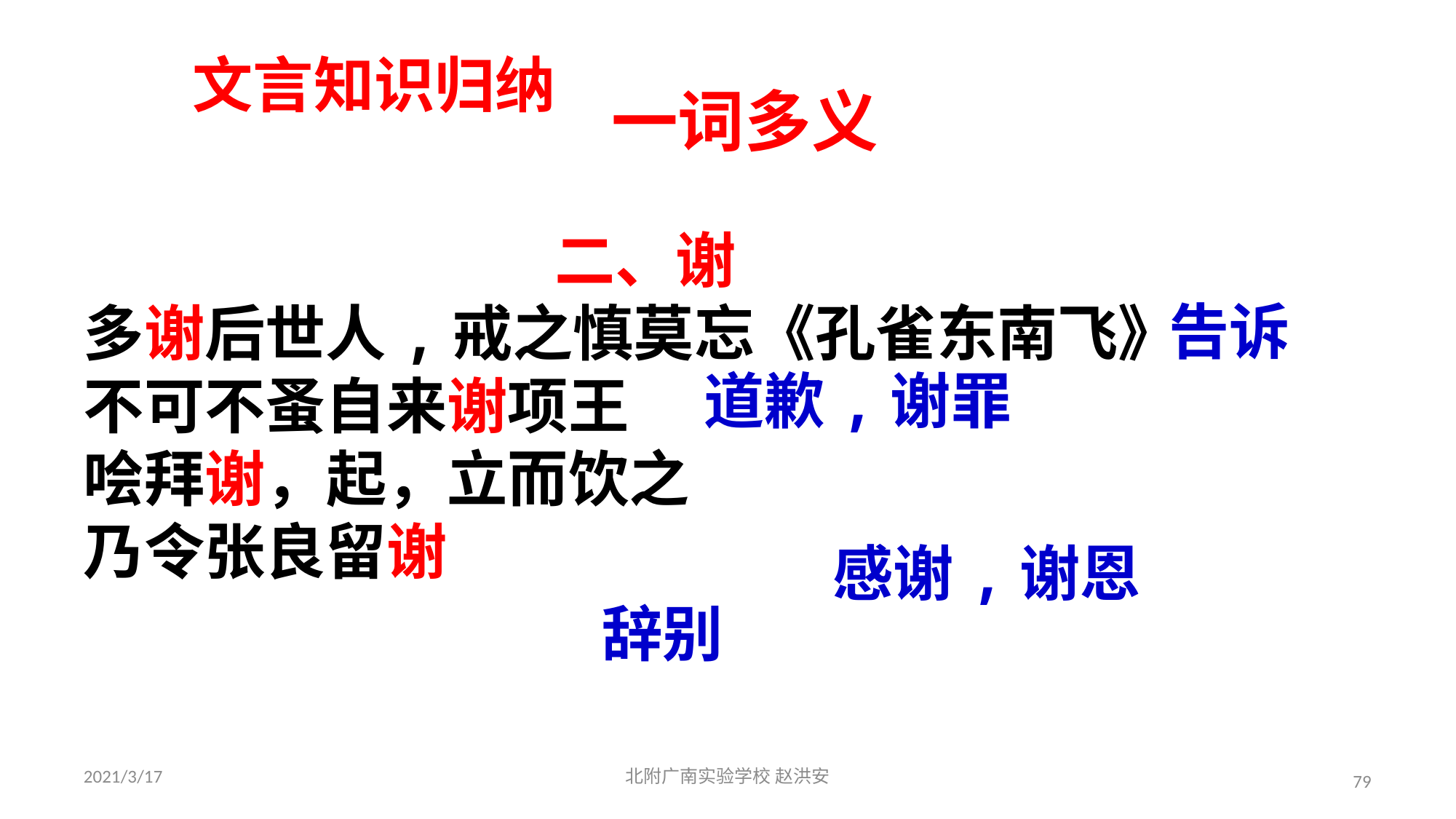

文言知识归纳
一词多义
二、谢
多谢后世人,戒之慎莫忘《孔雀东南飞》
不可不蚤自来谢项王
哙拜谢，起，立而饮之
乃令张良留谢
告诉
道歉,谢罪
感谢,谢恩
辞别
2021/3/17
北附广南实验学校 赵洪安
79